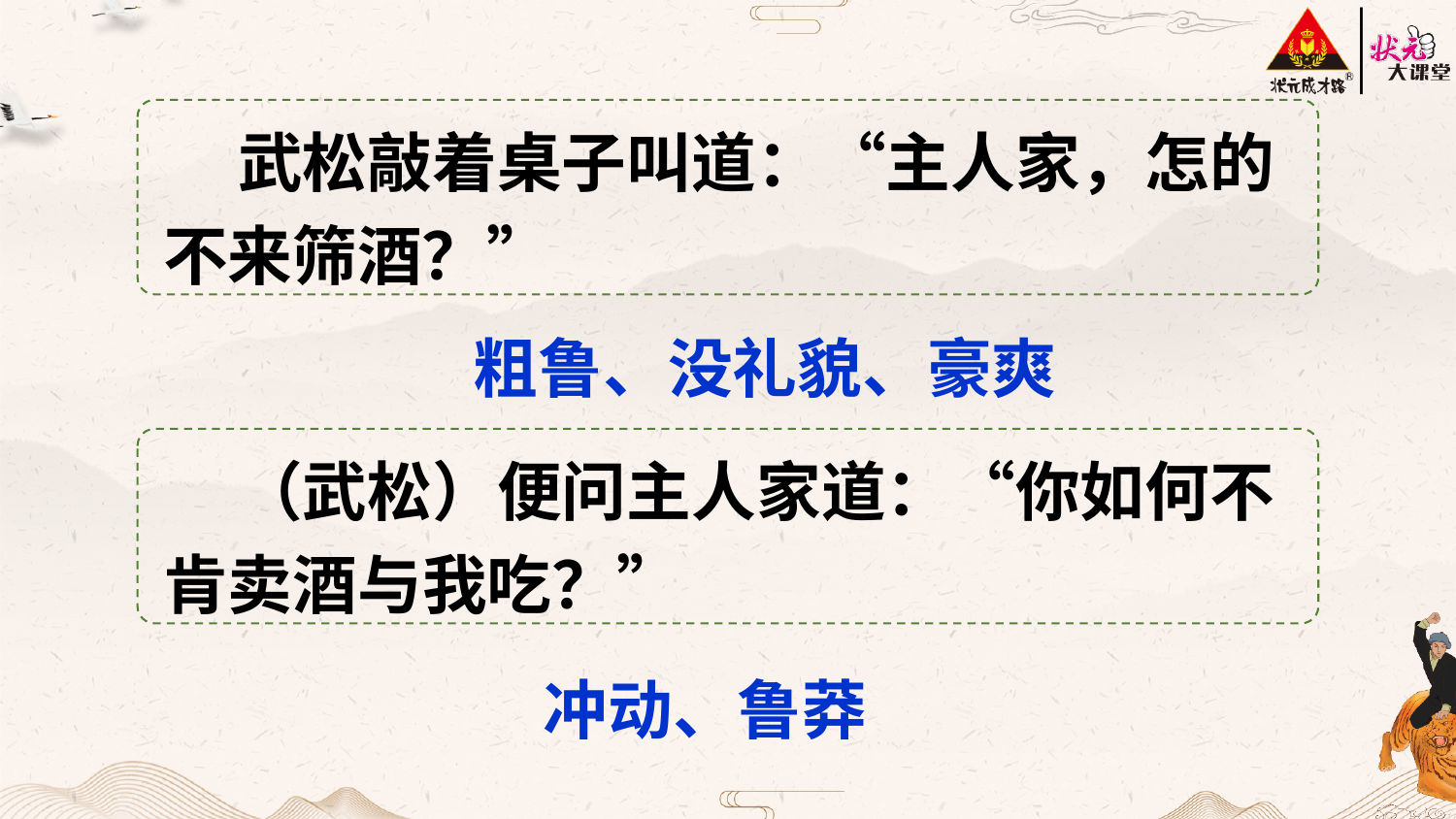

武松敲着桌子叫道：“主人家，怎的不来筛酒？”
粗鲁、没礼貌、豪爽

    （武松）便问主人家道：“你如何不肯卖酒与我吃？”
冲动、鲁莽